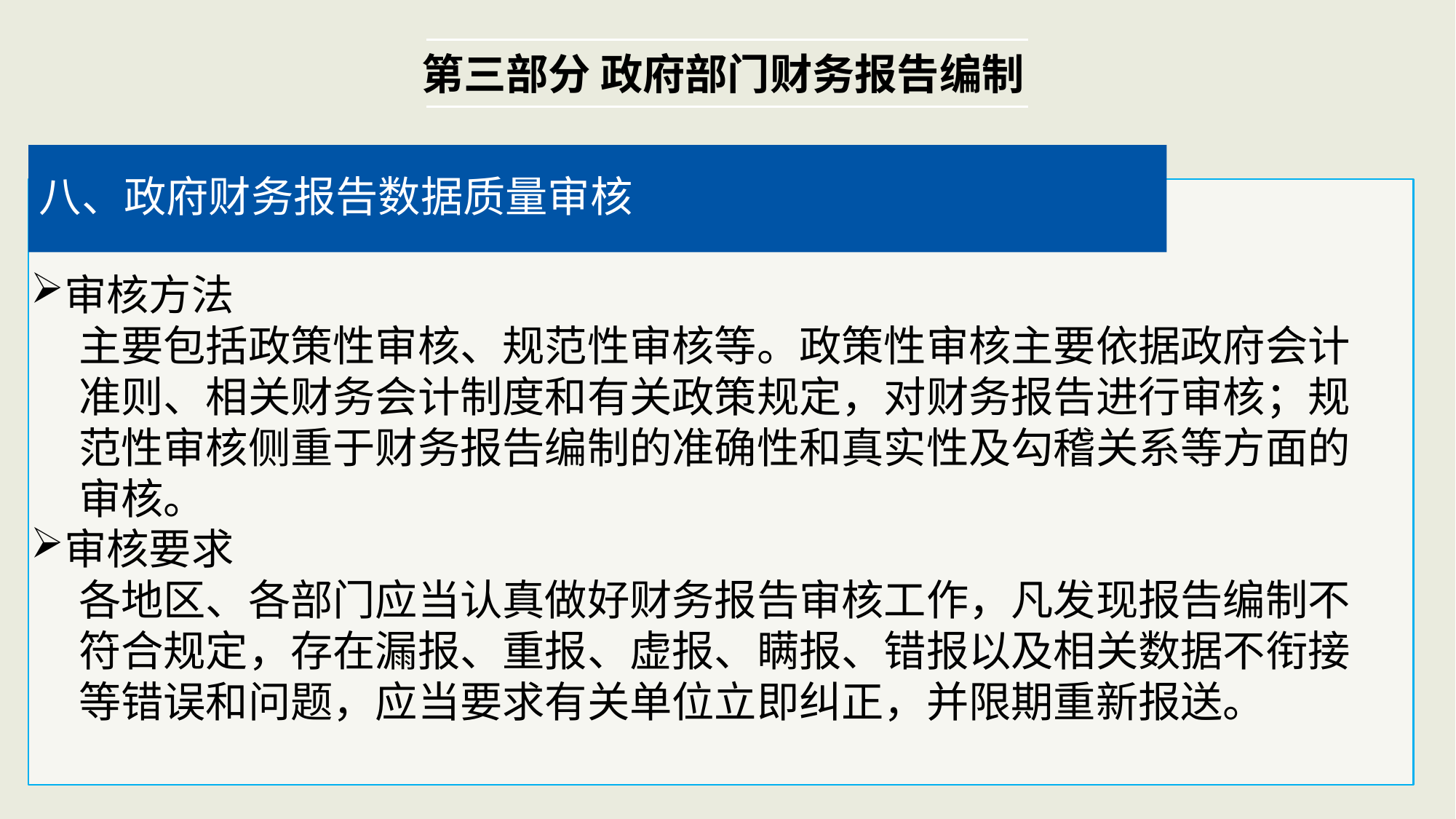

第三部分 政府部门财务报告编制

八、政府财务报告数据质量审核

审核方法
    主要包括政策性审核、规范性审核等。政策性审核主要依据政府会计
    准则、相关财务会计制度和有关政策规定，对财务报告进行审核；规
    范性审核侧重于财务报告编制的准确性和真实性及勾稽关系等方面的
    审核。
审核要求
    各地区、各部门应当认真做好财务报告审核工作，凡发现报告编制不
    符合规定，存在漏报、重报、虚报、瞒报、错报以及相关数据不衔接
    等错误和问题，应当要求有关单位立即纠正，并限期重新报送。

120